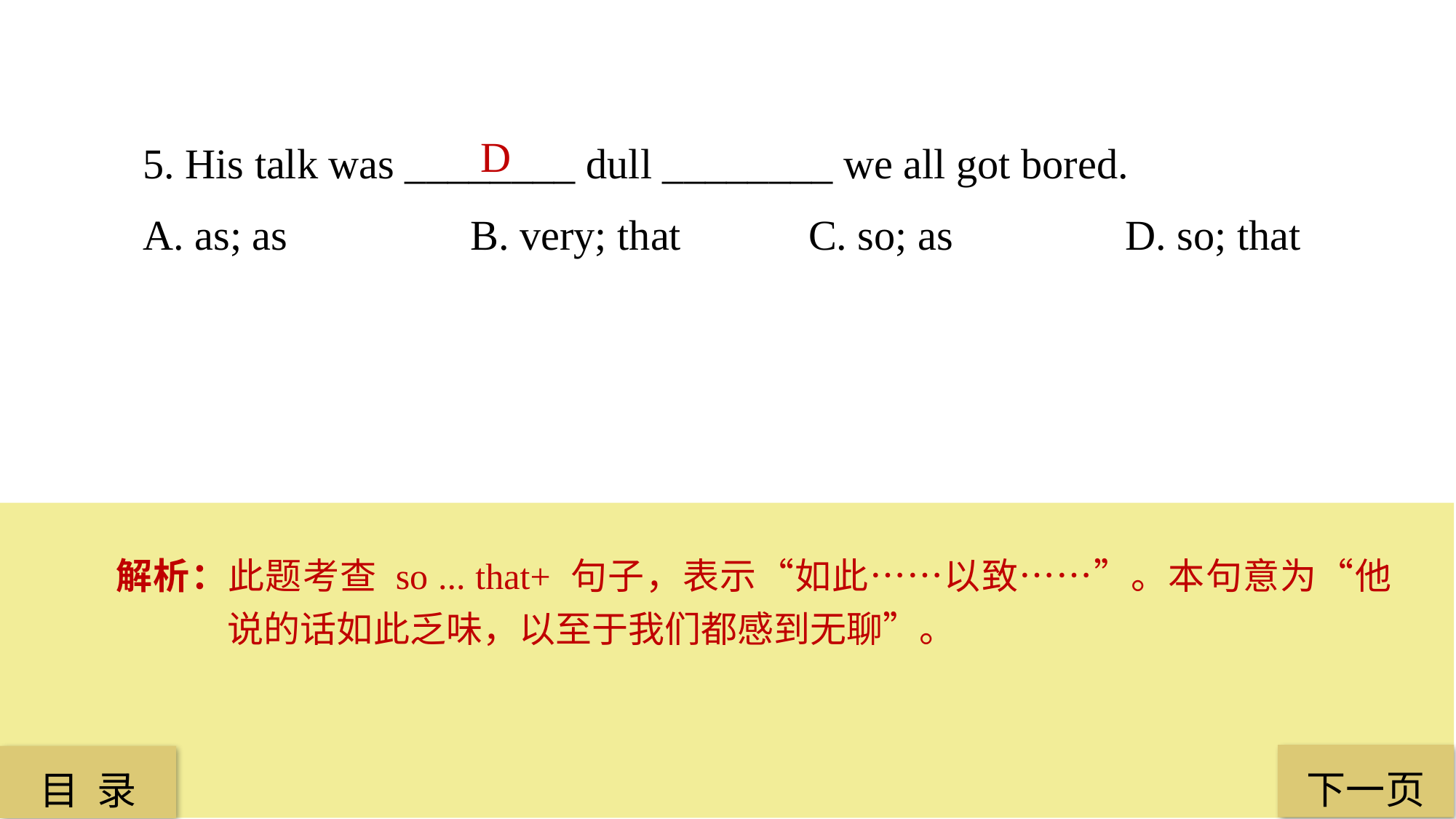

5. His talk was ________ dull ________ we all got bored.
A. as; as 		B. very; that		 C. so; as 		D. so; that
D
解析：此题考查 so ... that+ 句子，表示“如此……以致……”。本句意为“他说的话如此乏味，以至于我们都感到无聊”。